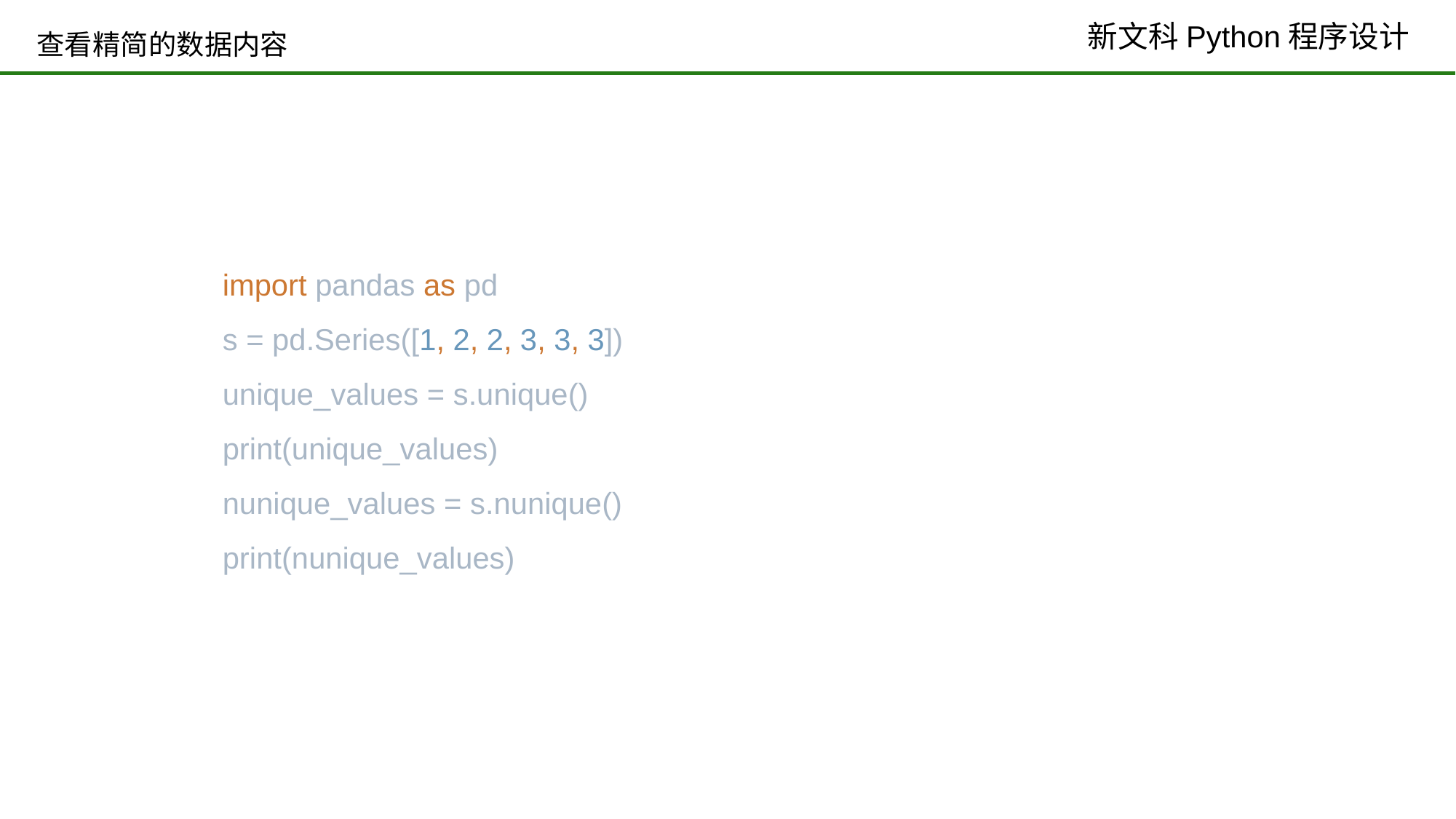

# 查看精简的数据内容
import pandas as pd
s = pd.Series([1, 2, 2, 3, 3, 3])
unique_values = s.unique()
print(unique_values)
nunique_values = s.nunique()
print(nunique_values)